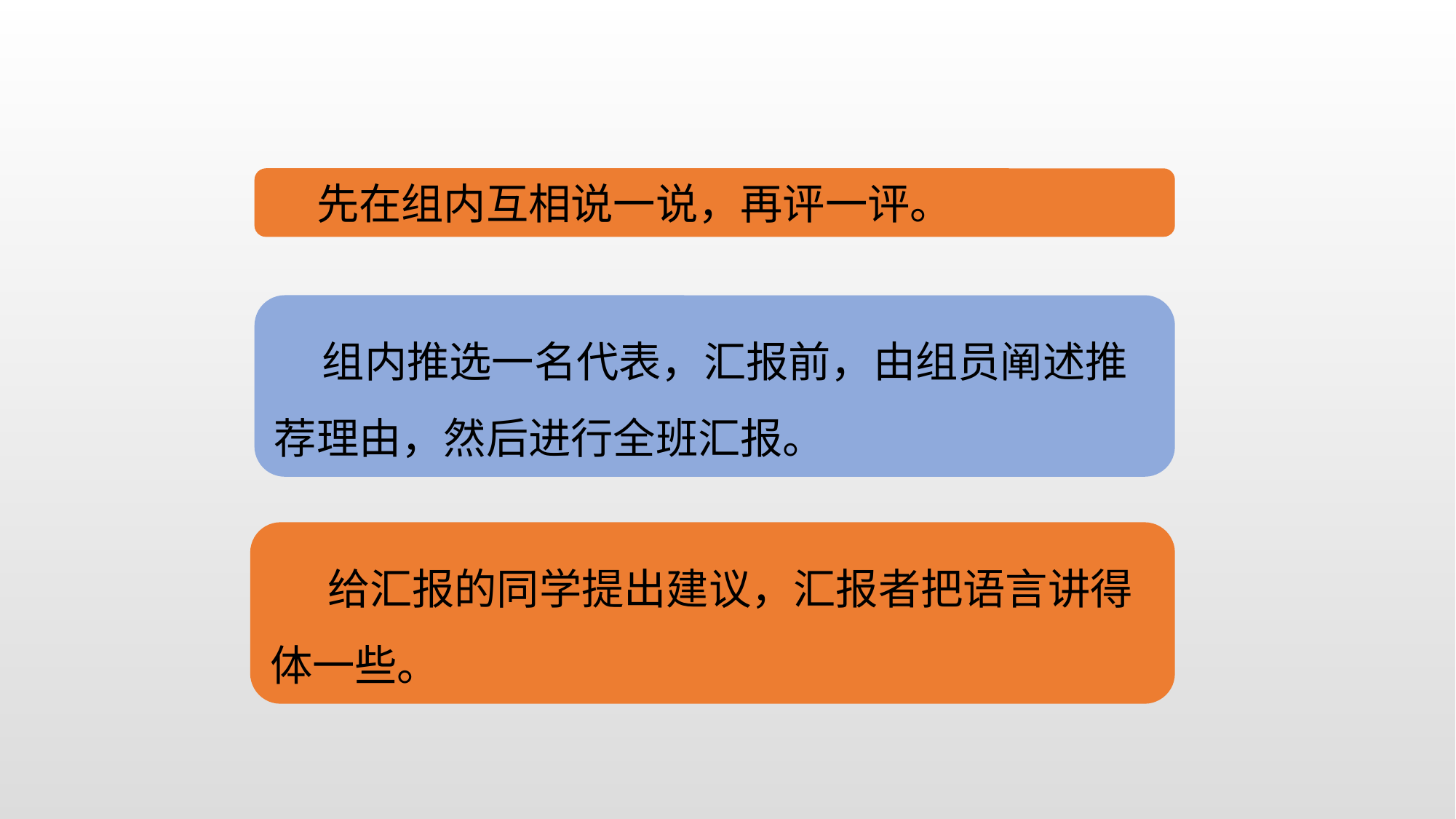

先在组内互相说一说，再评一评。
    组内推选一名代表，汇报前，由组员阐述推荐理由，然后进行全班汇报。
     给汇报的同学提出建议，汇报者把语言讲得体一些。